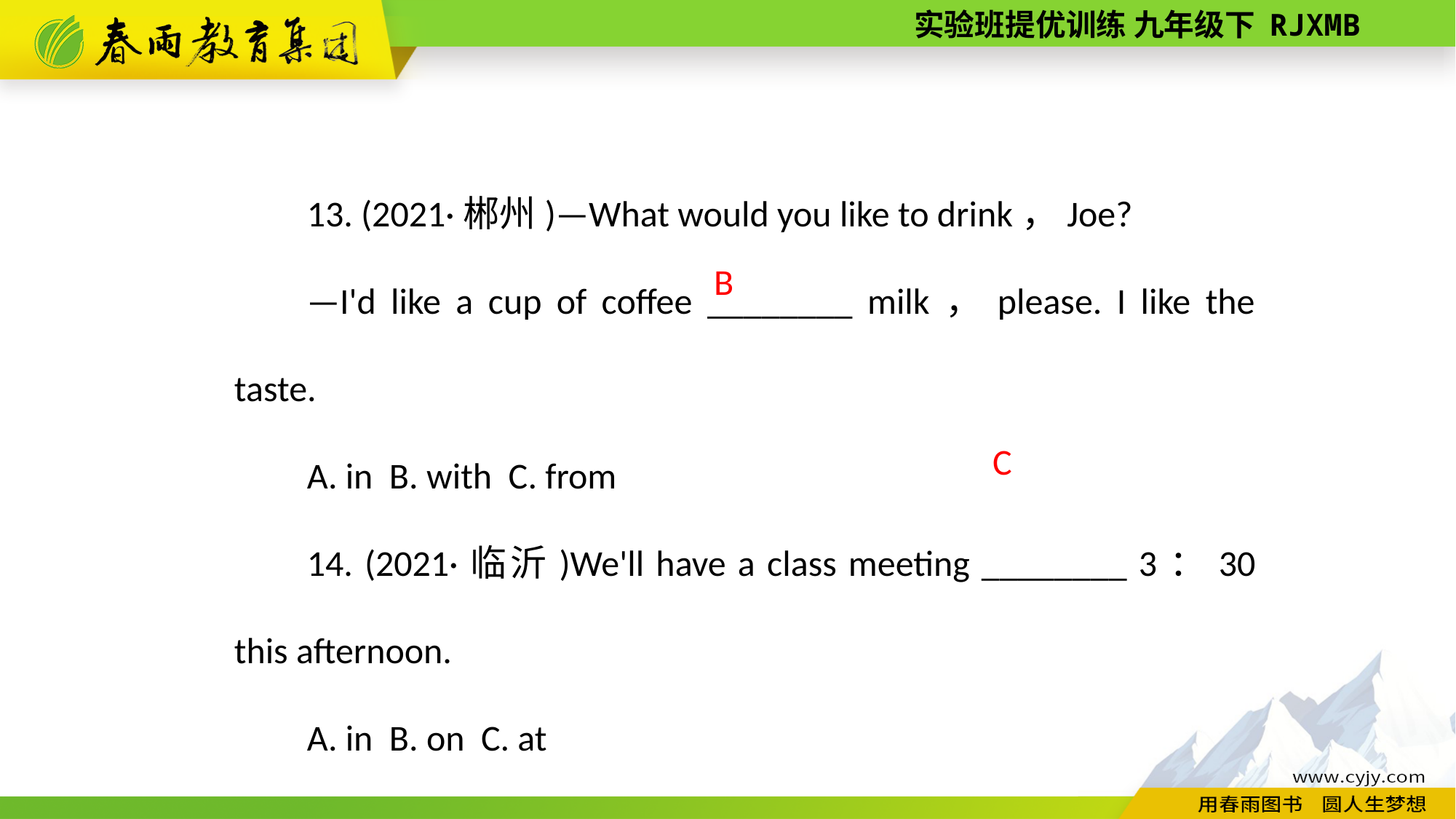

13. (2021·郴州)—What would you like to drink，Joe?
—I'd like a cup of coffee ________ milk，please. I like the taste.
A. in  B. with  C. from
14. (2021·临沂)We'll have a class meeting ________ 3：30 this afternoon.
A. in  B. on  C. at
B
C